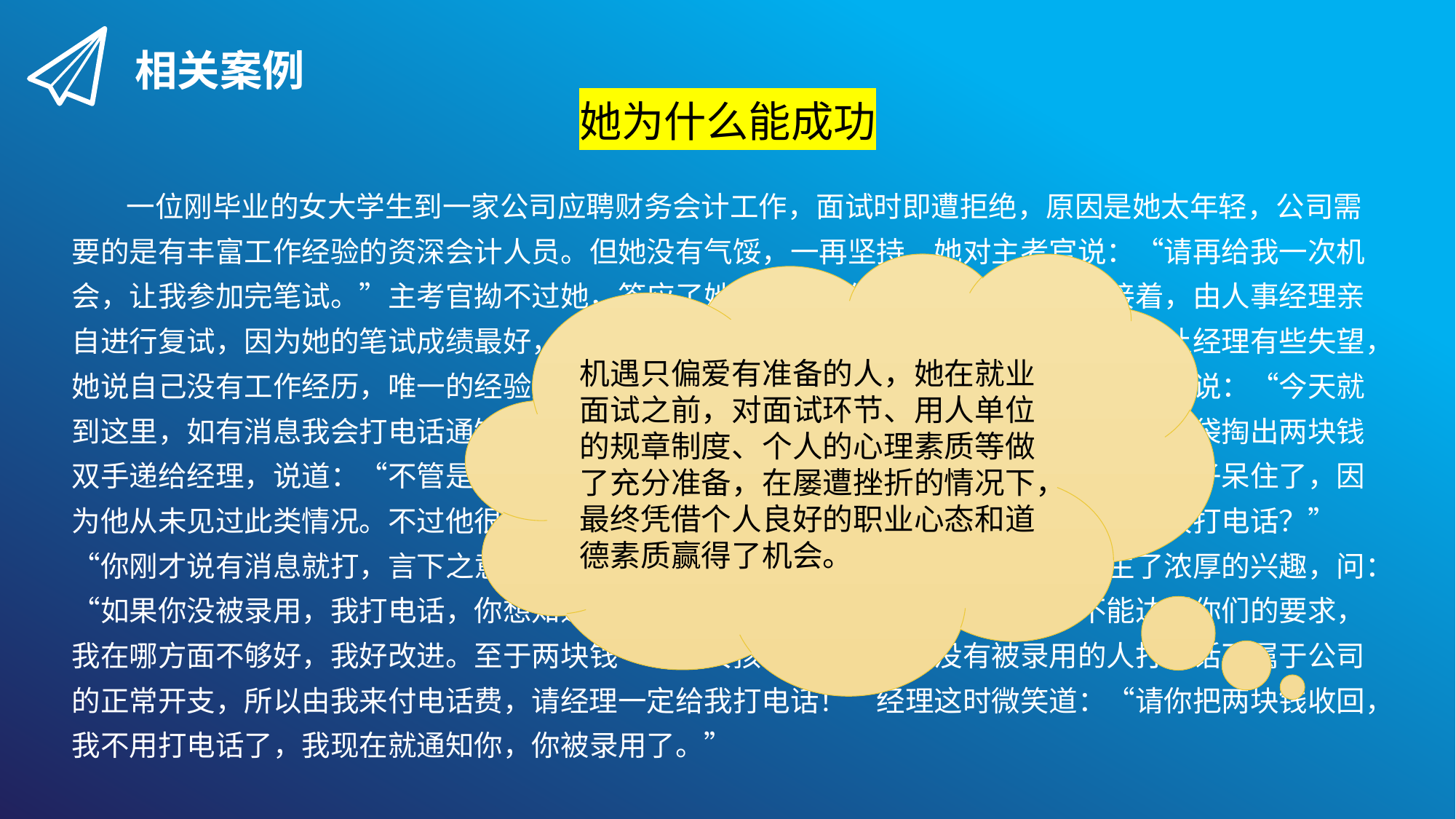

相关案例
她为什么能成功
一位刚毕业的女大学生到一家公司应聘财务会计工作，面试时即遭拒绝，原因是她太年轻，公司需要的是有丰富工作经验的资深会计人员。但她没有气馁，一再坚持。她对主考官说：“请再给我一次机会，让我参加完笔试。”主考官拗不过她，答应了她的请求。结果她通过了笔试，接着，由人事经理亲自进行复试，因为她的笔试成绩最好，人事经理对她颇有好感。不过，女孩的自我介绍让经理有些失望，她说自己没有工作经历，唯一的经验是在学校掌管过学生会的财务。经理决定“收兵”，说：“今天就到这里，如有消息我会打电话通知你。”女大学生从座位上站起来，向经理点点头，从口袋掏出两块钱双手递给经理，说道：“不管是否录取，请都给我打个电话。”面对这种情形，经理一下子呆住了，因为他从未见过此类情况。不过他很快回过神来，问：“你怎么知道我不给没有被录用的人打电话？”“你刚才说有消息就打，言下之意就是没录取就不打电话了。”经理对这个女孩产生了浓厚的兴趣，问：“如果你没被录用，我打电话，你想知道什么呢？”“请告诉我，我在什么地方不能达到你们的要求，我在哪方面不够好，我好改进。至于两块钱……”女孩微笑道：“给没有被录用的人打电话不属于公司的正常开支，所以由我来付电话费，请经理一定给我打电话！”经理这时微笑道：“请你把两块钱收回，我不用打电话了，我现在就通知你，你被录用了。”
机遇只偏爱有准备的人，她在就业面试之前，对面试环节、用人单位的规章制度、个人的心理素质等做了充分准备，在屡遭挫折的情况下，最终凭借个人良好的职业心态和道德素质赢得了机会。